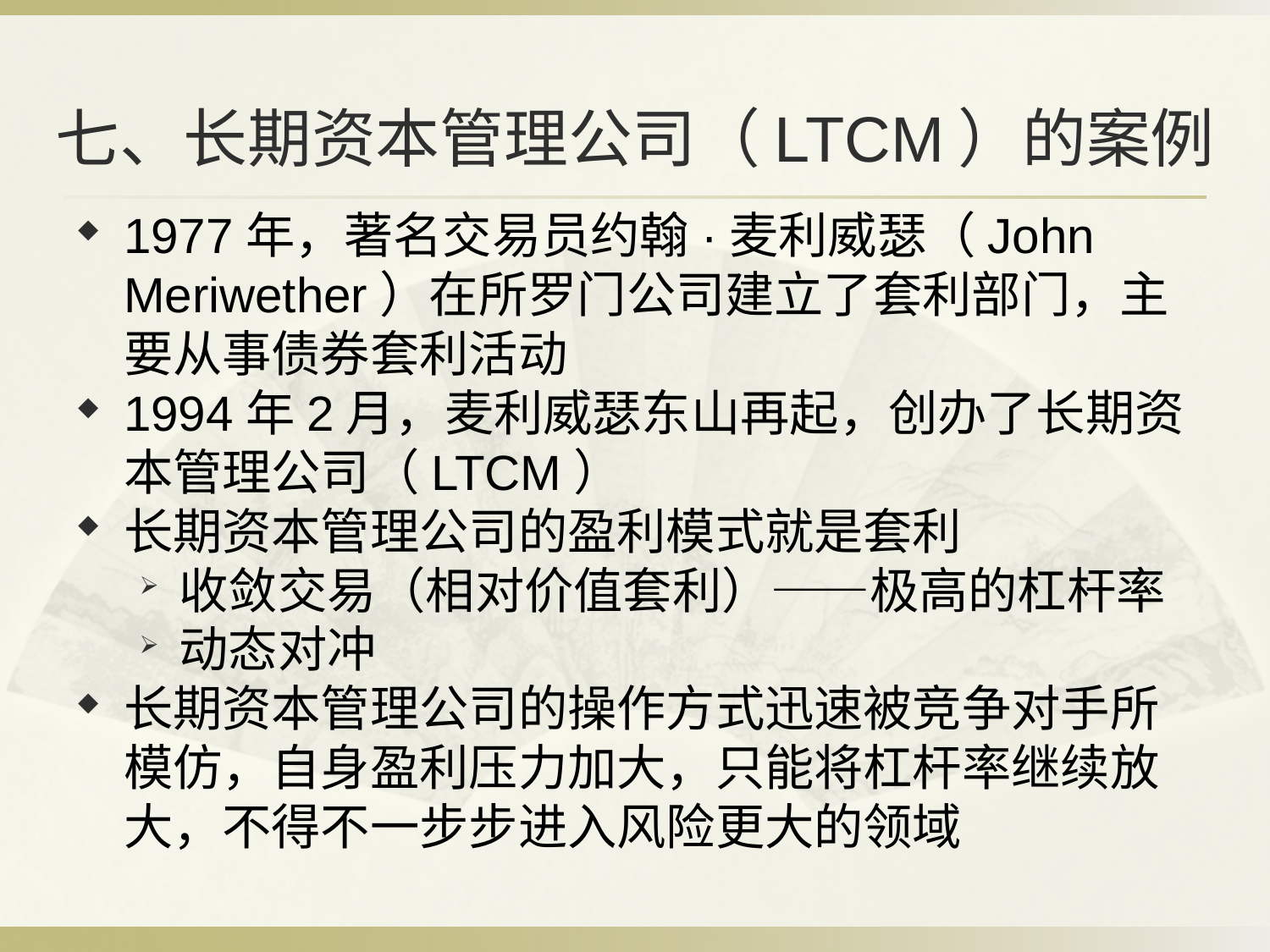

# 七、长期资本管理公司（LTCM）的案例
1977年，著名交易员约翰·麦利威瑟（John Meriwether）在所罗门公司建立了套利部门，主要从事债券套利活动
1994年2月，麦利威瑟东山再起，创办了长期资本管理公司（LTCM）
长期资本管理公司的盈利模式就是套利
收敛交易（相对价值套利）——极高的杠杆率
动态对冲
长期资本管理公司的操作方式迅速被竞争对手所模仿，自身盈利压力加大，只能将杠杆率继续放大，不得不一步步进入风险更大的领域